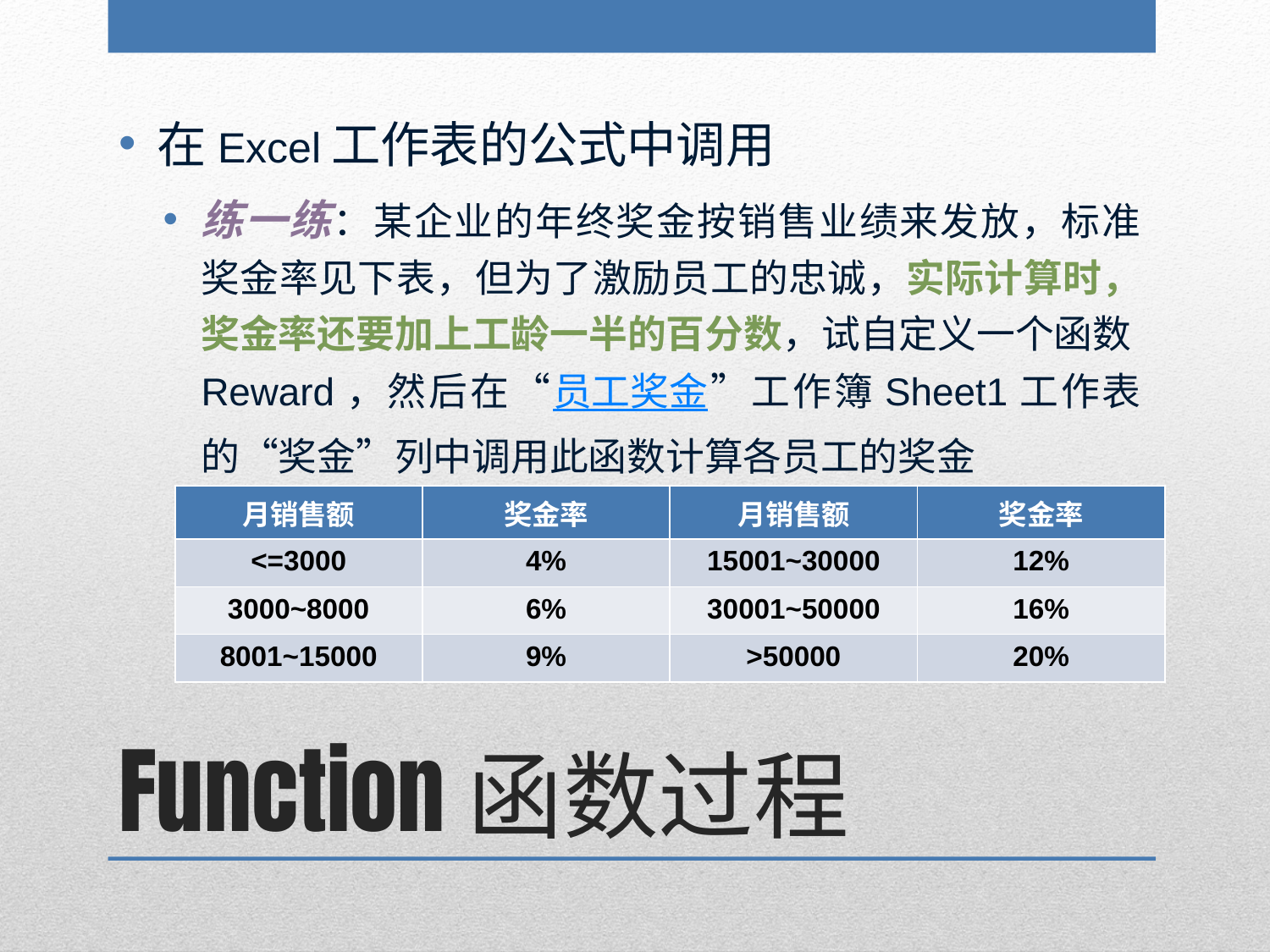

在Excel工作表的公式中调用
练一练：某企业的年终奖金按销售业绩来发放，标准奖金率见下表，但为了激励员工的忠诚，实际计算时，奖金率还要加上工龄一半的百分数，试自定义一个函数Reward，然后在“员工奖金”工作簿Sheet1工作表的“奖金”列中调用此函数计算各员工的奖金
| 月销售额 | 奖金率 | 月销售额 | 奖金率 |
| --- | --- | --- | --- |
| <=3000 | 4% | 15001~30000 | 12% |
| 3000~8000 | 6% | 30001~50000 | 16% |
| 8001~15000 | 9% | >50000 | 20% |
# Function函数过程